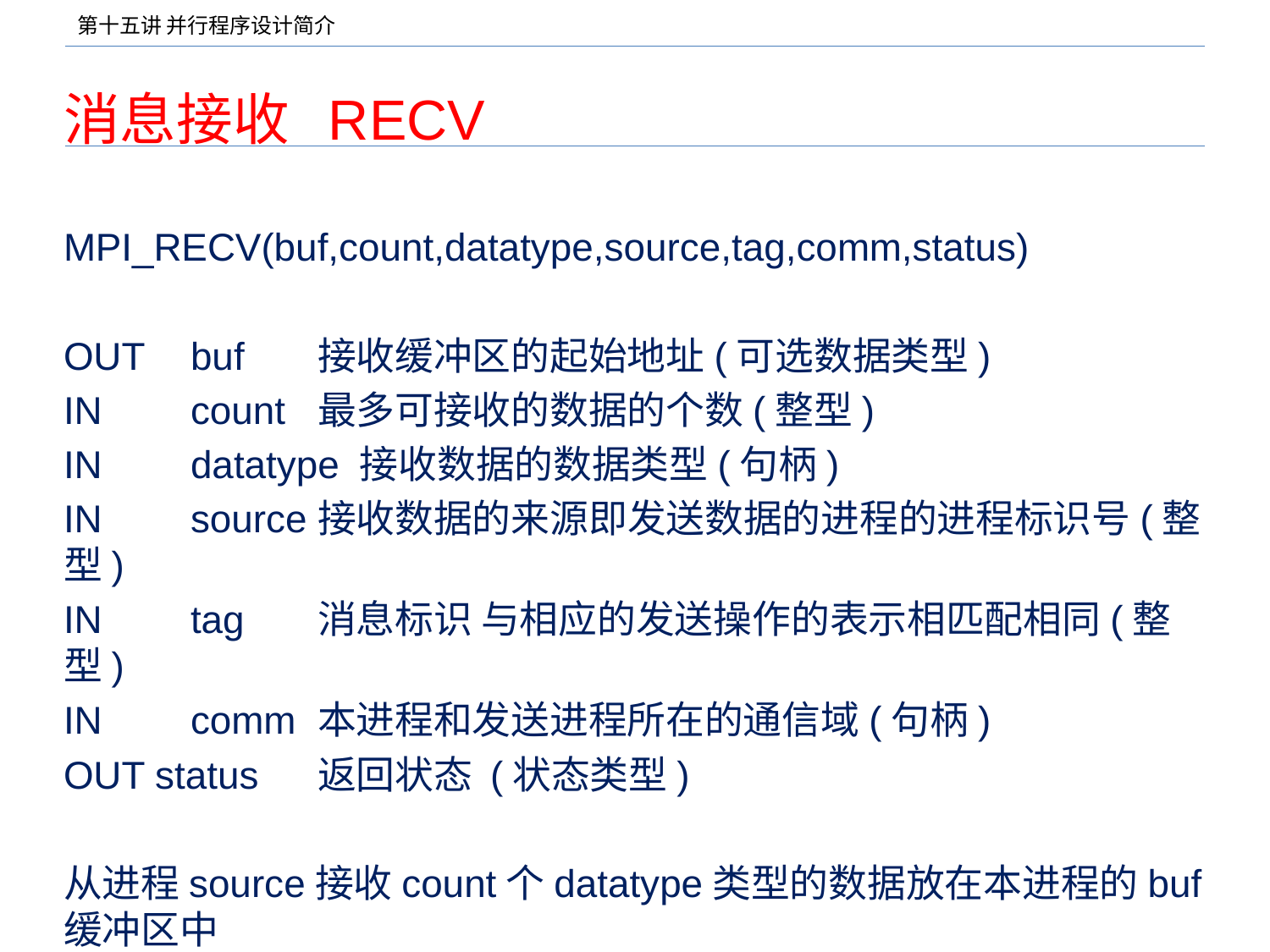

# 消息接收  RECV
MPI_RECV(buf,count,datatype,source,tag,comm,status)

OUT 	buf	接收缓冲区的起始地址(可选数据类型)
IN	count	最多可接收的数据的个数(整型)
IN	datatype 接收数据的数据类型(句柄)
IN	source	接收数据的来源即发送数据的进程的进程标识号(整型)
IN	tag	消息标识 与相应的发送操作的表示相匹配相同(整型)
IN	comm	本进程和发送进程所在的通信域(句柄)
OUT status	返回状态 (状态类型)

从进程source接收count个datatype类型的数据放在本进程的buf缓冲区中